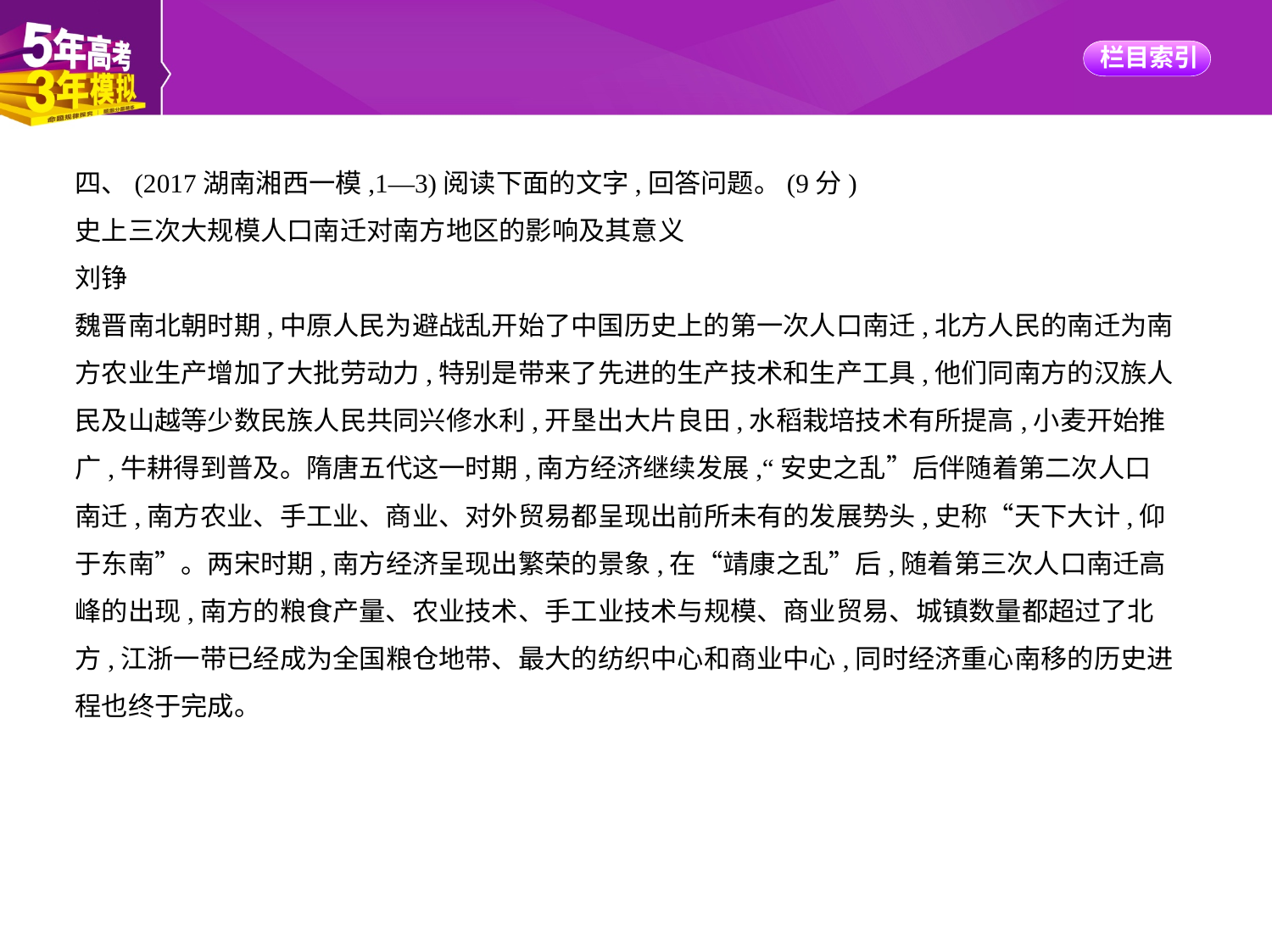

四、(2017湖南湘西一模,1—3)阅读下面的文字,回答问题。(9分)
史上三次大规模人口南迁对南方地区的影响及其意义
刘铮
魏晋南北朝时期,中原人民为避战乱开始了中国历史上的第一次人口南迁,北方人民的南迁为南
方农业生产增加了大批劳动力,特别是带来了先进的生产技术和生产工具,他们同南方的汉族人
民及山越等少数民族人民共同兴修水利,开垦出大片良田,水稻栽培技术有所提高,小麦开始推
广,牛耕得到普及。隋唐五代这一时期,南方经济继续发展,“安史之乱”后伴随着第二次人口
南迁,南方农业、手工业、商业、对外贸易都呈现出前所未有的发展势头,史称“天下大计,仰
于东南”。两宋时期,南方经济呈现出繁荣的景象,在“靖康之乱”后,随着第三次人口南迁高
峰的出现,南方的粮食产量、农业技术、手工业技术与规模、商业贸易、城镇数量都超过了北
方,江浙一带已经成为全国粮仓地带、最大的纺织中心和商业中心,同时经济重心南移的历史进
程也终于完成。